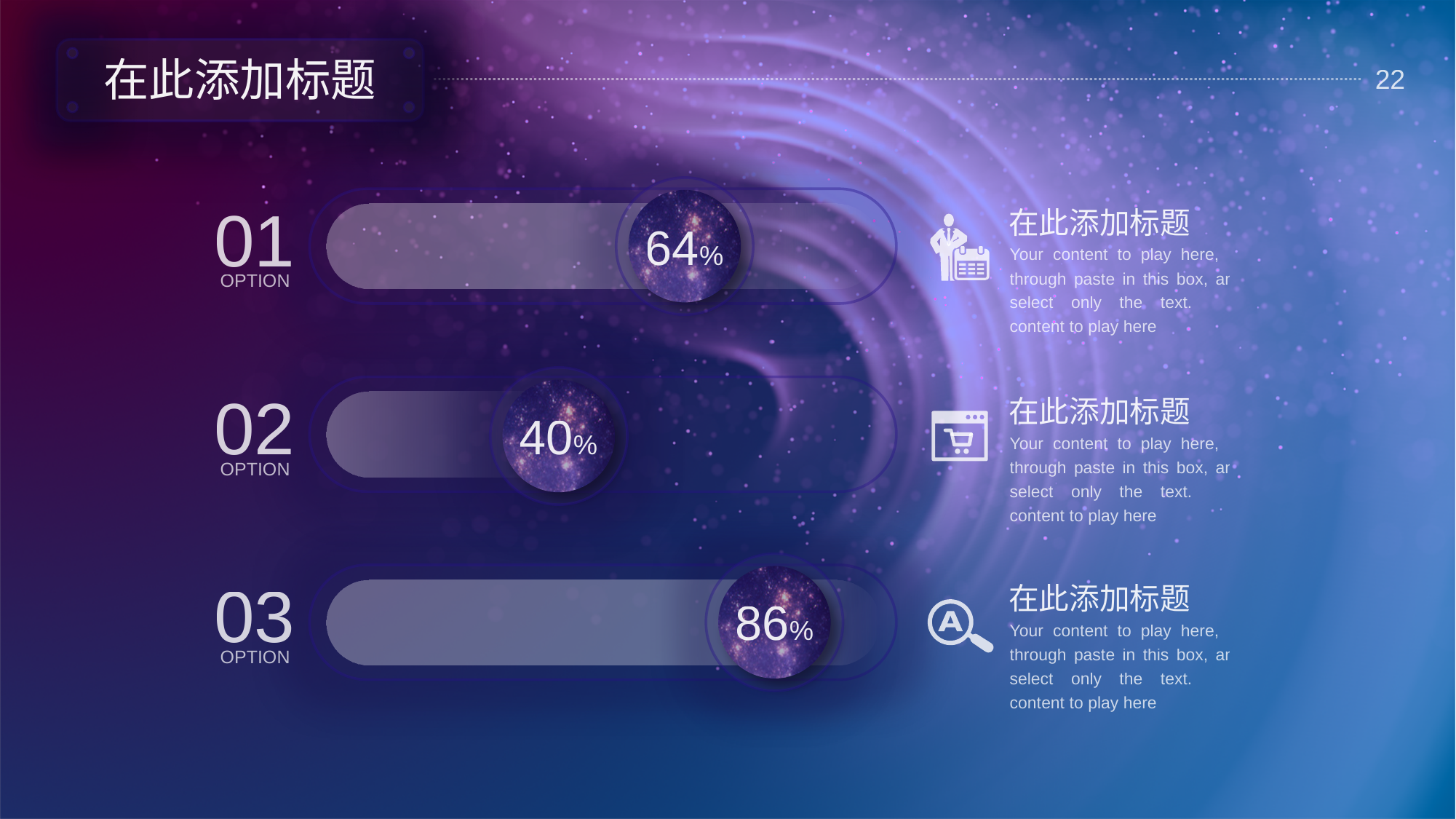

在此添加标题

01
OPTION

在此添加标题
Your content to play here, or through paste in this box, and select only the text. Your content to play here

64%

02
OPTION

在此添加标题
Your content to play here, or through paste in this box, and select only the text. Your content to play here

40%

03
OPTION

在此添加标题
Your content to play here, or through paste in this box, and select only the text. Your content to play here

86%